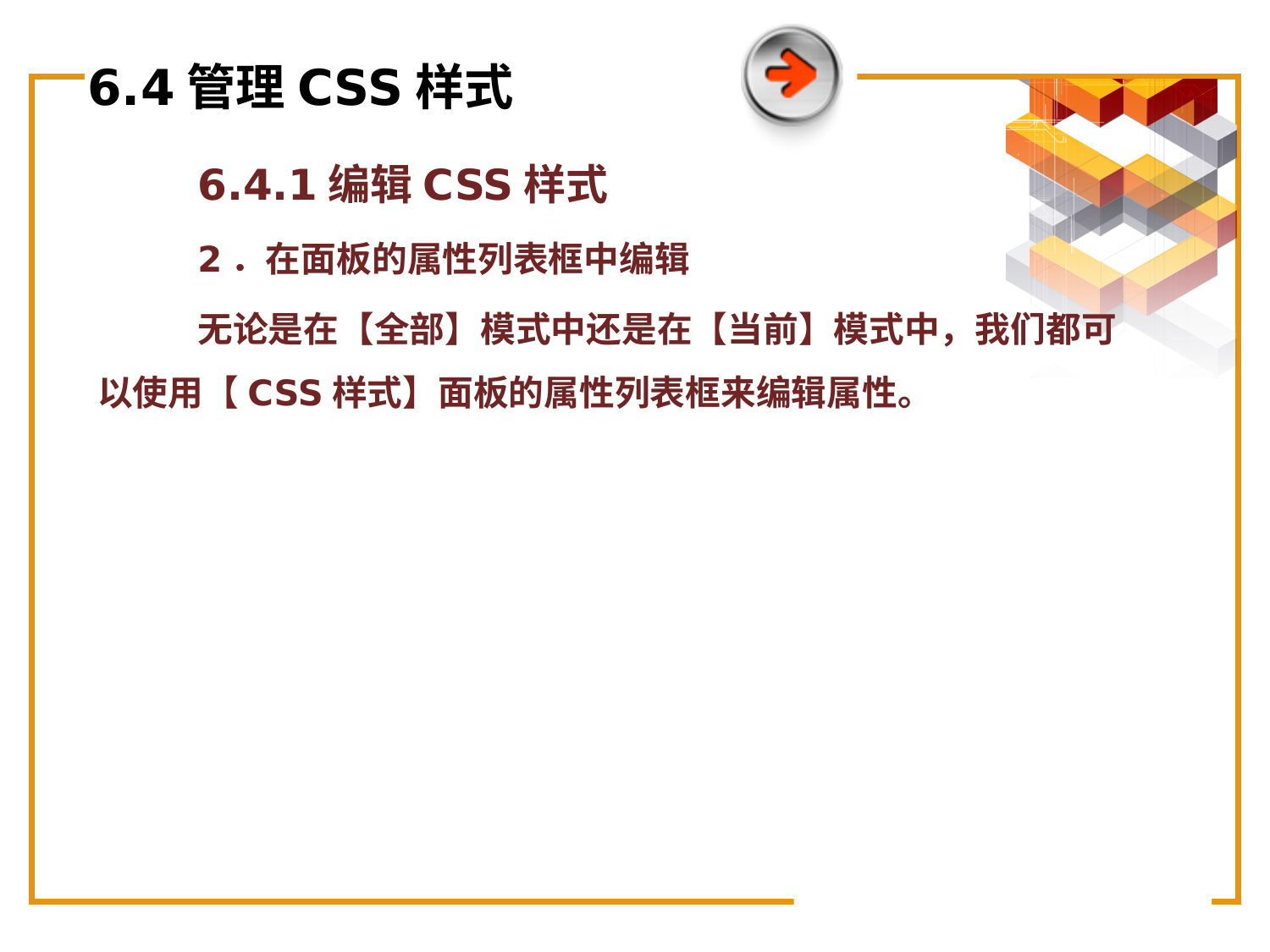

# 6.4管理CSS样式
6.4.1编辑CSS样式
2．在面板的属性列表框中编辑
无论是在【全部】模式中还是在【当前】模式中，我们都可以使用【CSS样式】面板的属性列表框来编辑属性。